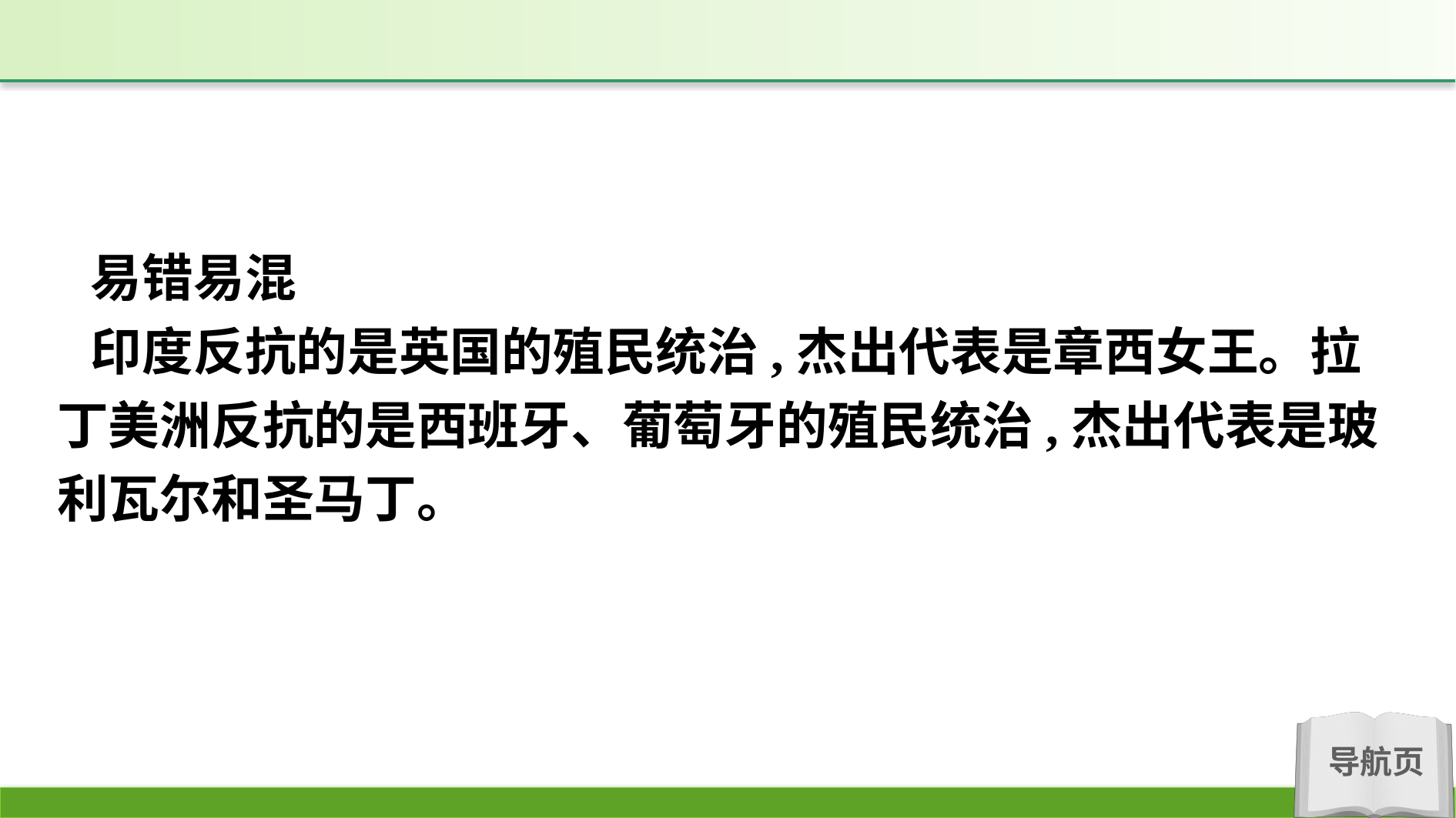

易错易混
印度反抗的是英国的殖民统治,杰出代表是章西女王。拉丁美洲反抗的是西班牙、葡萄牙的殖民统治,杰出代表是玻利瓦尔和圣马丁。